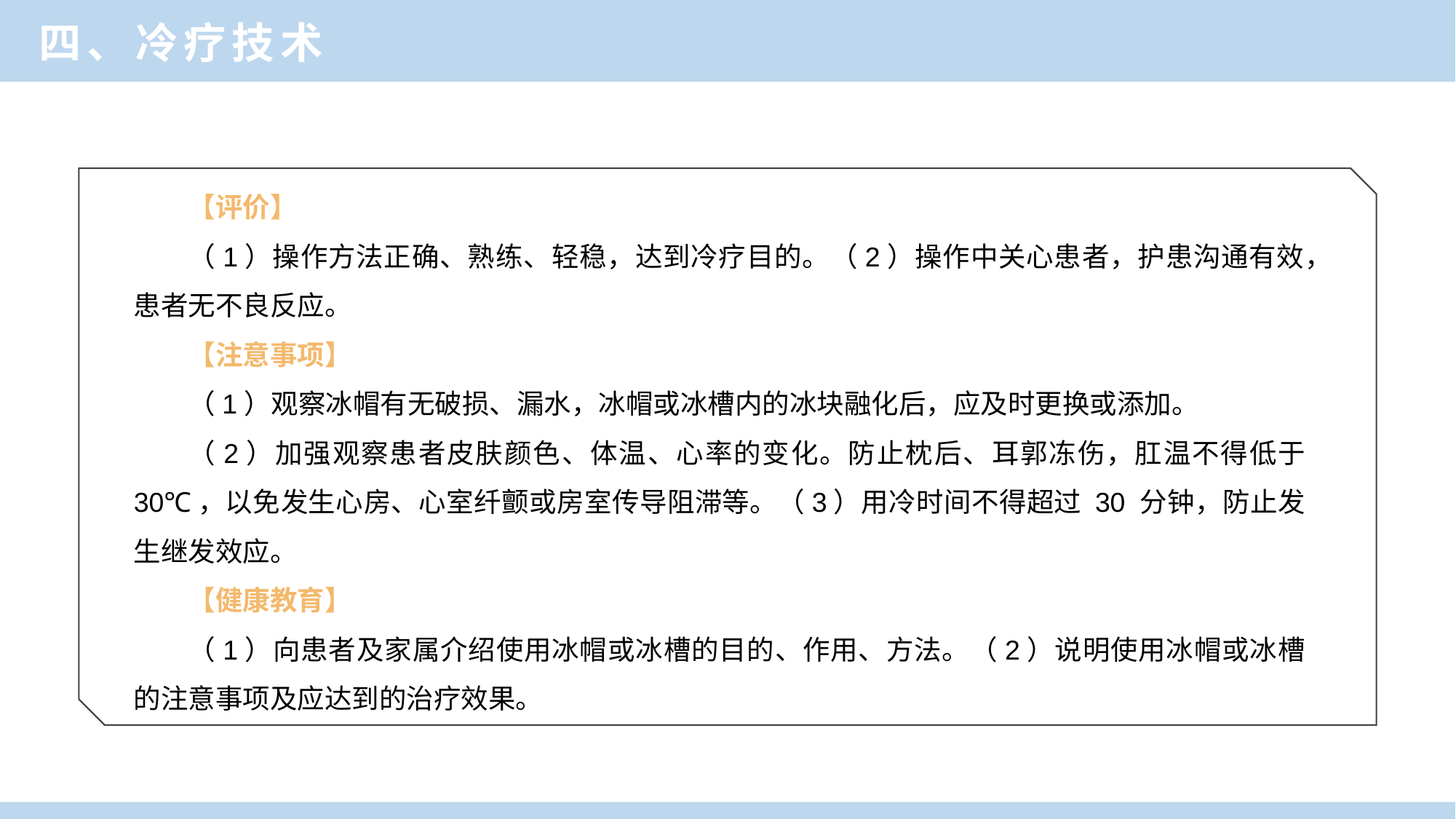

四、冷疗技术

【评价】
（1）操作方法正确、熟练、轻稳，达到冷疗目的。（2）操作中关心患者，护患沟通有效，患者无不良反应。
【注意事项】
（1）观察冰帽有无破损、漏水，冰帽或冰槽内的冰块融化后，应及时更换或添加。
（2）加强观察患者皮肤颜色、体温、心率的变化。防止枕后、耳郭冻伤，肛温不得低于 30℃，以免发生心房、心室纤颤或房室传导阻滞等。（3）用冷时间不得超过 30 分钟，防止发生继发效应。
【健康教育】
（1）向患者及家属介绍使用冰帽或冰槽的目的、作用、方法。（2）说明使用冰帽或冰槽的注意事项及应达到的治疗效果。